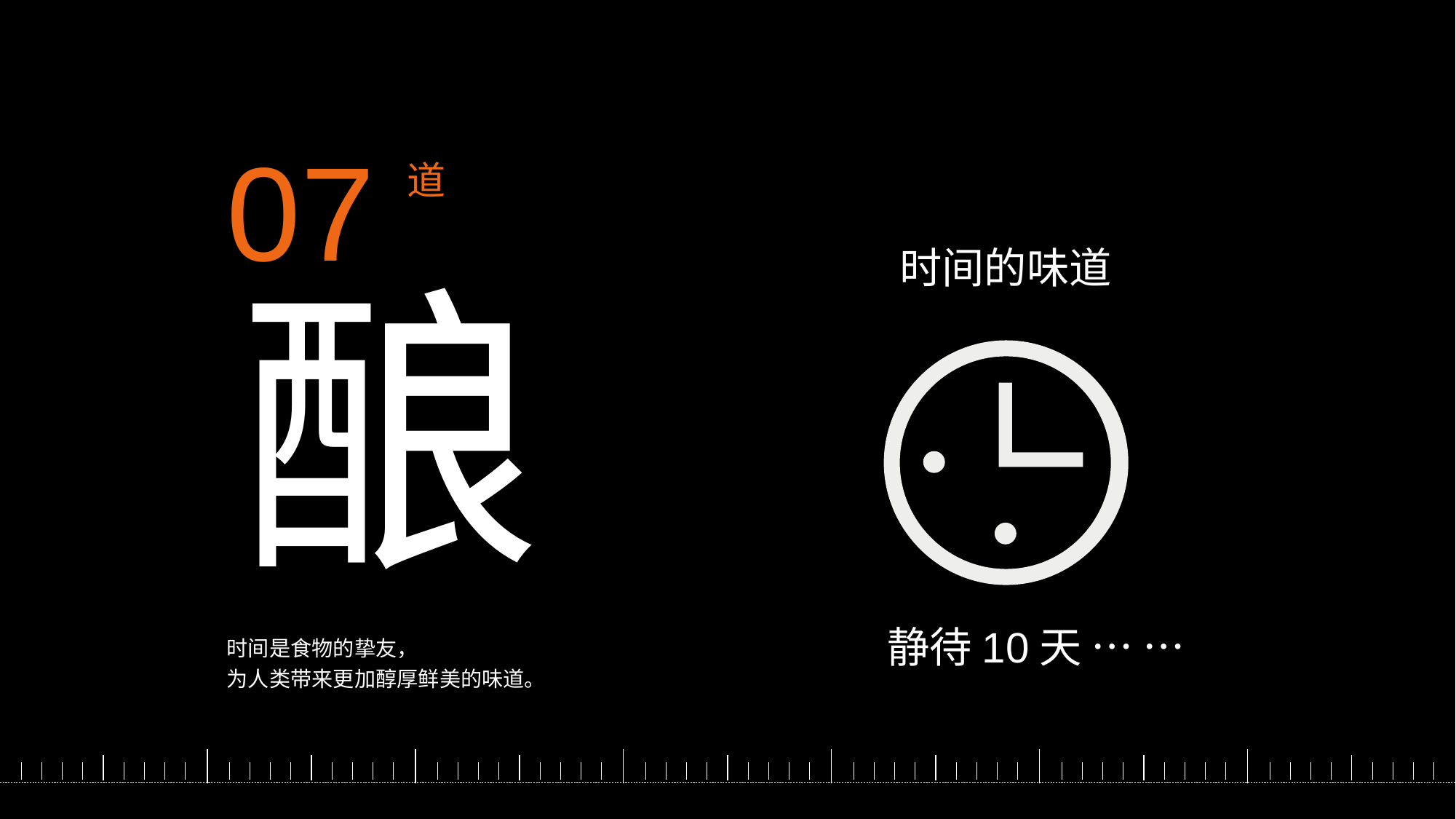

07道
时间的味道
酿

静待10天 … …
时间是食物的挚友，
为人类带来更加醇厚鲜美的味道。